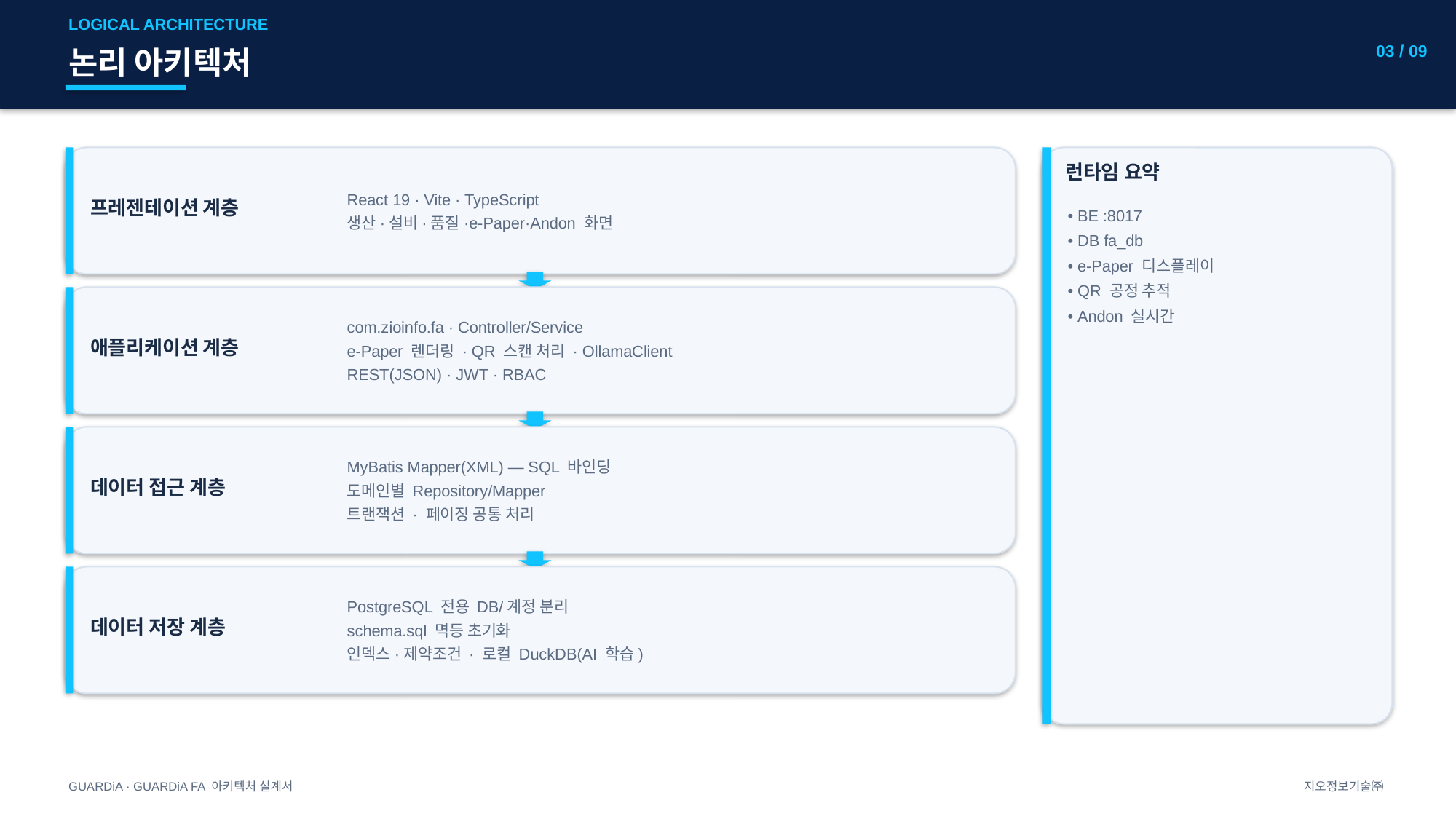

LOGICAL ARCHITECTURE
03 / 09
논리 아키텍처

React 19 · Vite · TypeScript
생산·설비·품질·e-Paper·Andon 화면
프레젠테이션 계층
런타임 요약
• BE :8017
• DB fa_db
• e-Paper 디스플레이
• QR 공정 추적
• Andon 실시간

com.zioinfo.fa · Controller/Service
e-Paper 렌더링 · QR 스캔 처리 · OllamaClient
REST(JSON) · JWT · RBAC
애플리케이션 계층

MyBatis Mapper(XML) — SQL 바인딩
도메인별 Repository/Mapper
트랜잭션 · 페이징 공통 처리
데이터 접근 계층

PostgreSQL 전용 DB/계정 분리
schema.sql 멱등 초기화
인덱스·제약조건 · 로컬 DuckDB(AI 학습)
데이터 저장 계층
GUARDiA · GUARDiA FA 아키텍처 설계서
지오정보기술㈜